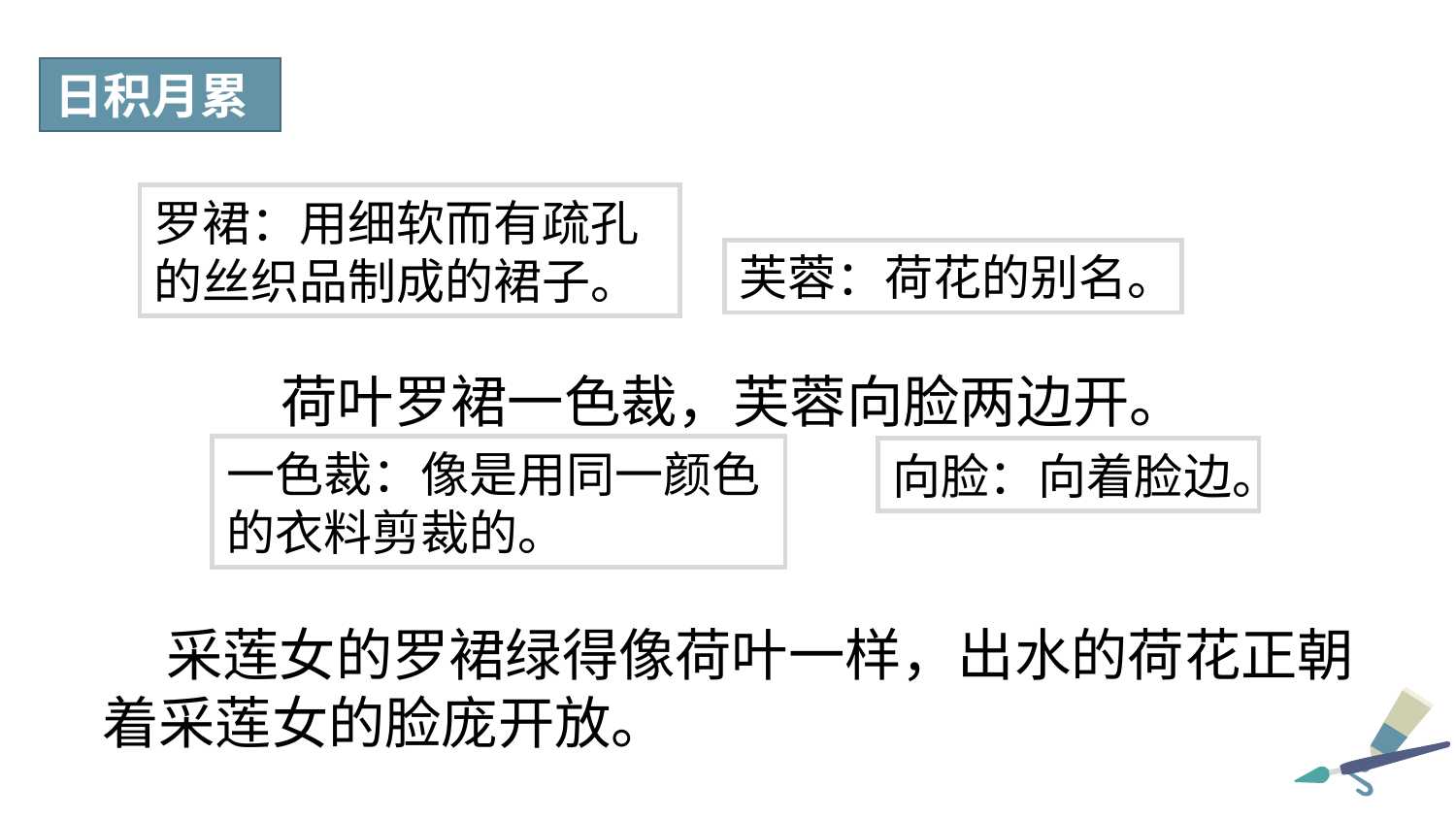

日积月累
罗裙：用细软而有疏孔的丝织品制成的裙子。
芙蓉：荷花的别名。
荷叶罗裙一色裁，芙蓉向脸两边开。
一色裁：像是用同一颜色的衣料剪裁的。
向脸：向着脸边。
    采莲女的罗裙绿得像荷叶一样，出水的荷花正朝着采莲女的脸庞开放。